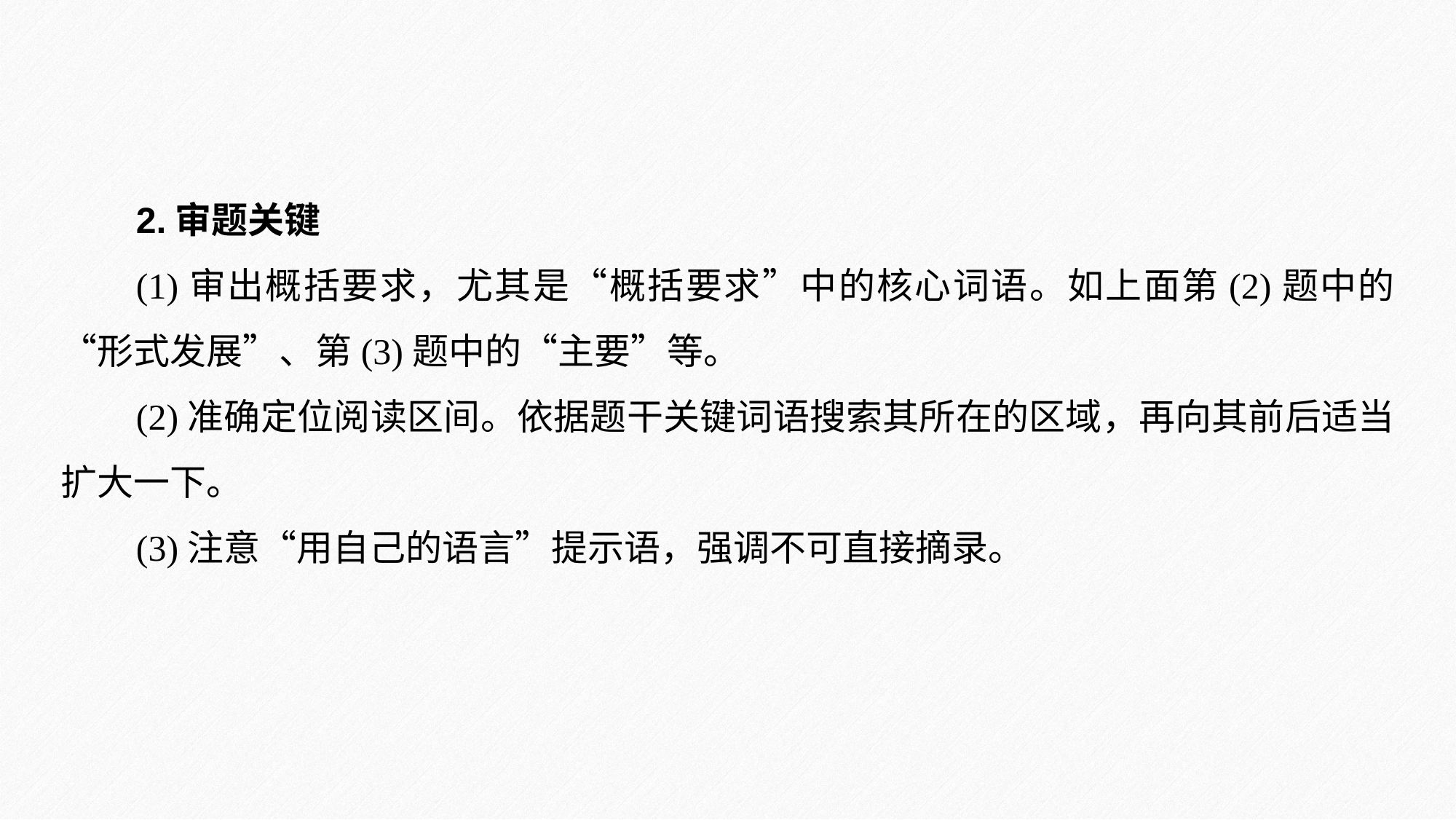

2.审题关键
(1)审出概括要求，尤其是“概括要求”中的核心词语。如上面第(2)题中的“形式发展”、第(3)题中的“主要”等。
(2)准确定位阅读区间。依据题干关键词语搜索其所在的区域，再向其前后适当扩大一下。
(3)注意“用自己的语言”提示语，强调不可直接摘录。